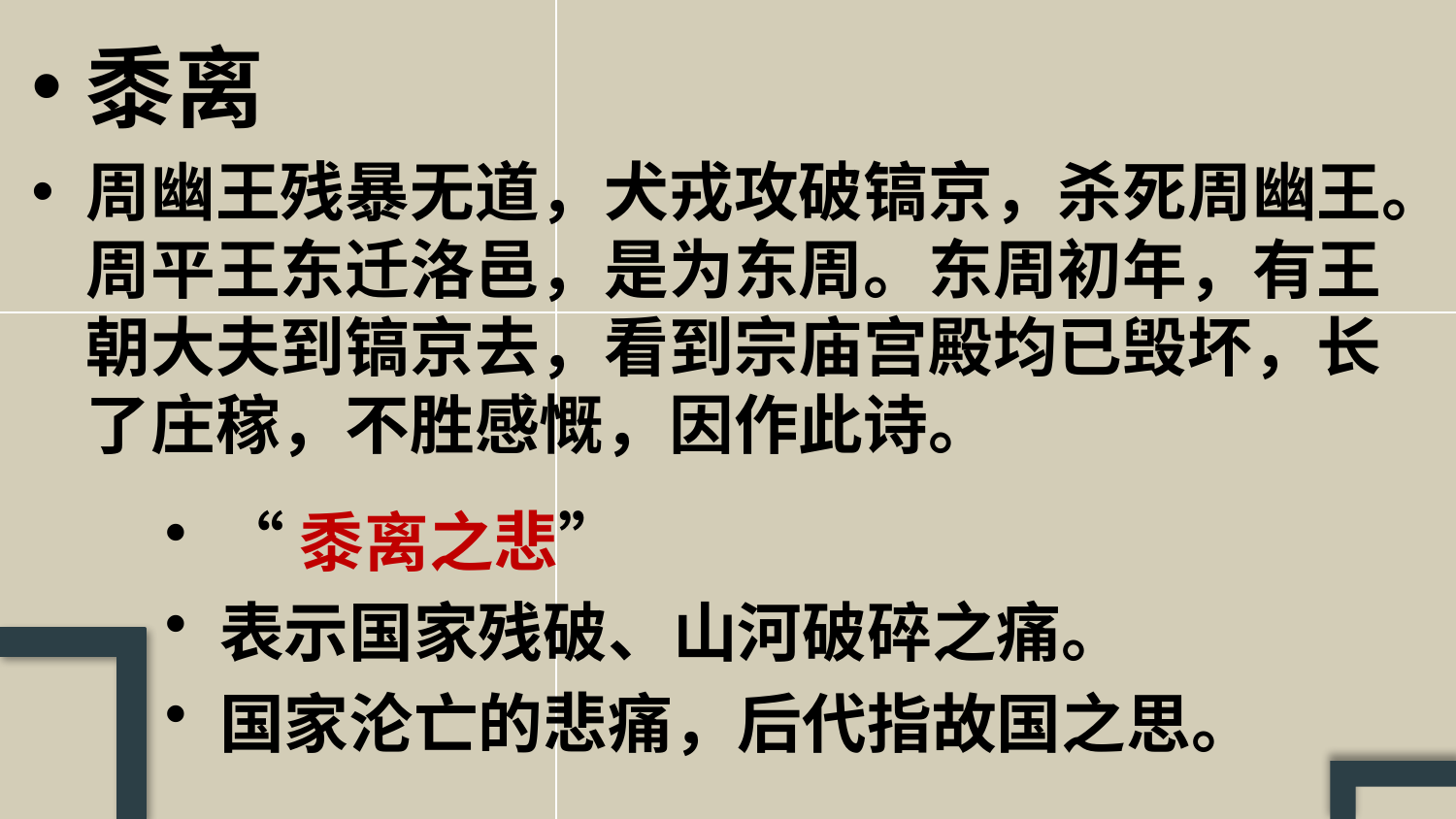

黍离
周幽王残暴无道，犬戎攻破镐京，杀死周幽王。周平王东迁洛邑，是为东周。东周初年，有王朝大夫到镐京去，看到宗庙宫殿均已毁坏，长了庄稼，不胜感慨，因作此诗。

“黍离之悲”
表示国家残破、山河破碎之痛。
国家沦亡的悲痛，后代指故国之思。